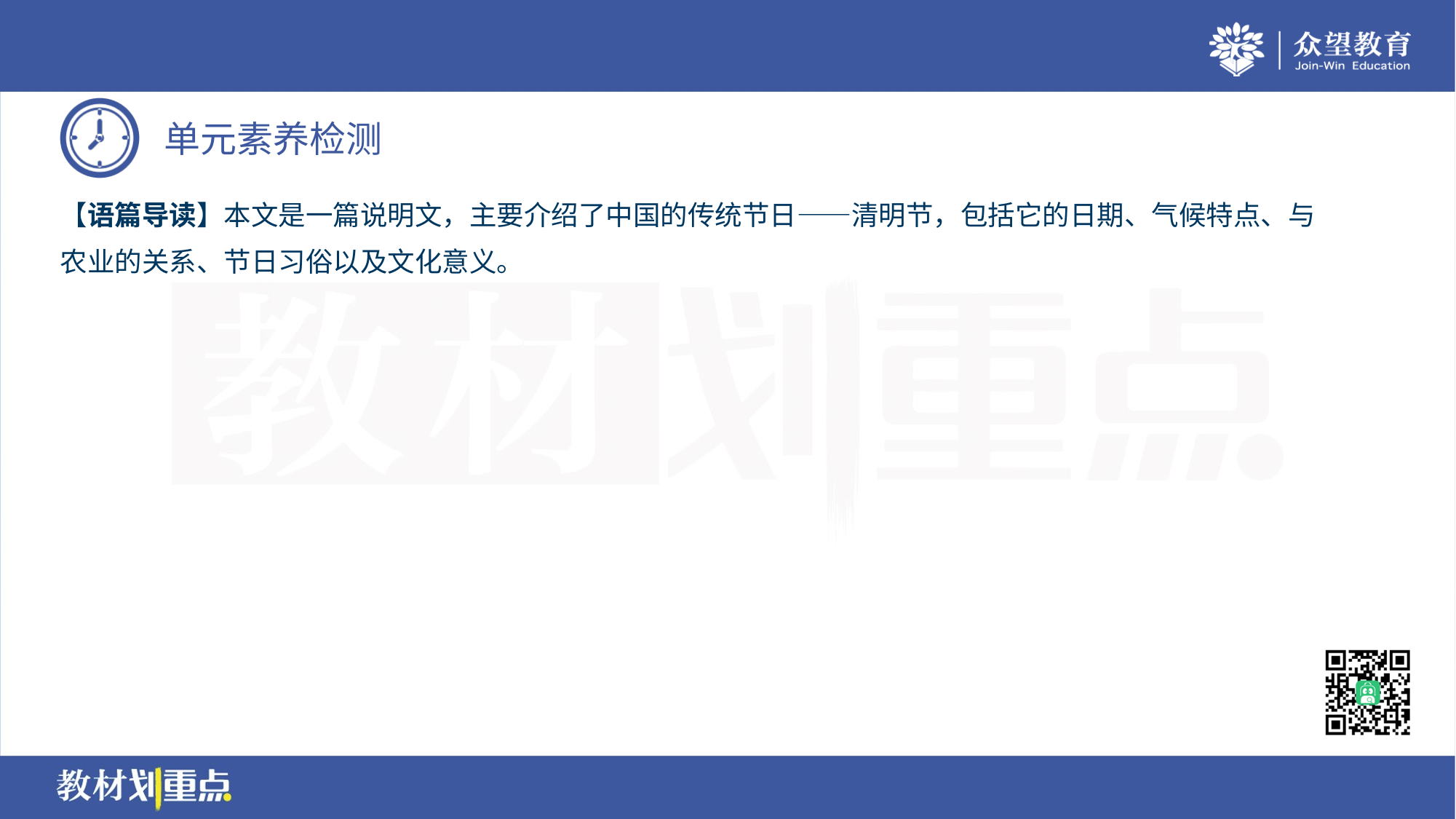

【语篇导读】本文是一篇说明文，主要介绍了中国的传统节日——清明节，包括它的日期、气候特点、与
农业的关系、节日习俗以及文化意义。